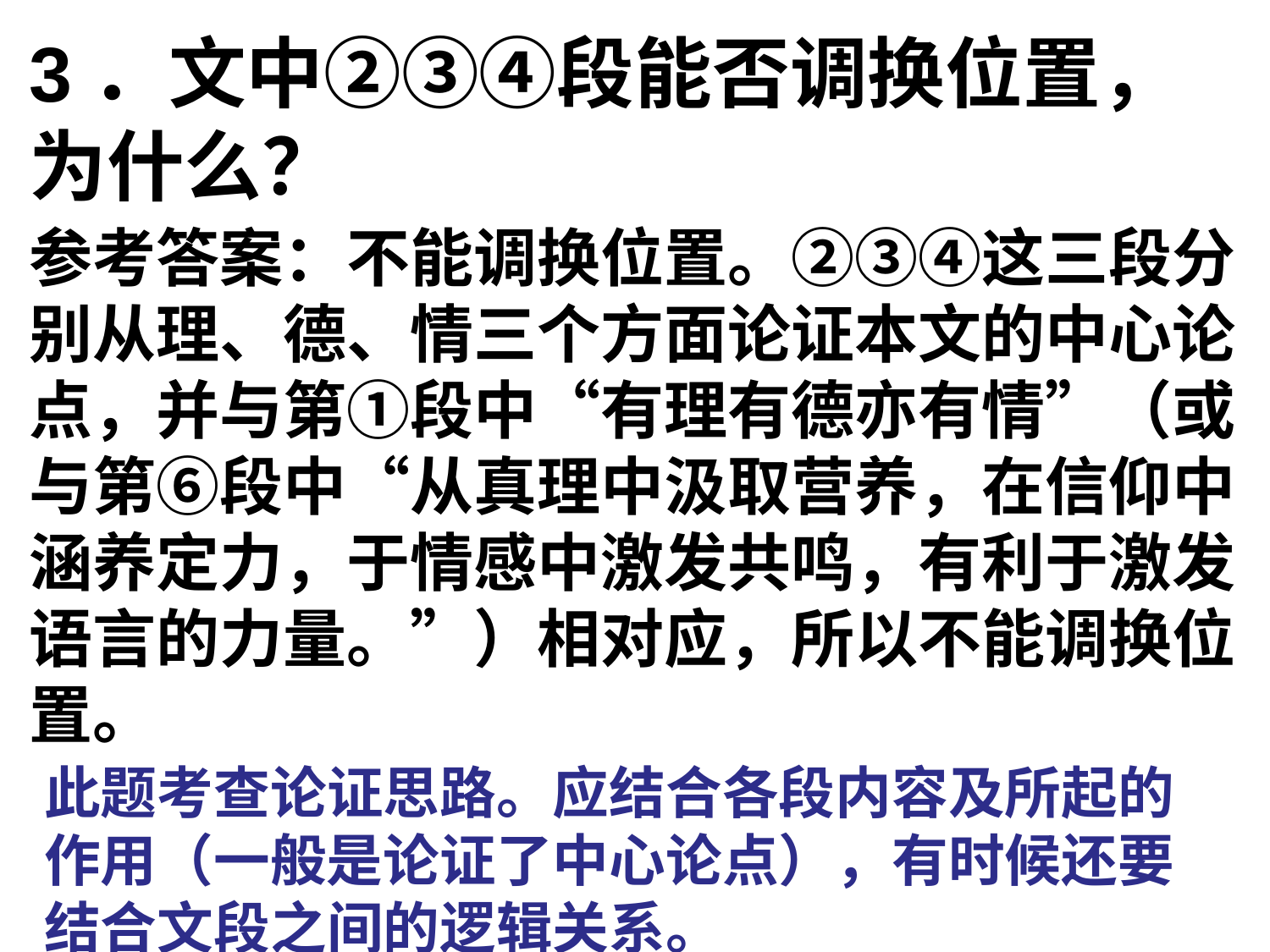

# 3．文中②③④段能否调换位置，为什么？
参考答案：不能调换位置。②③④这三段分别从理、德、情三个方面论证本文的中心论点，并与第①段中“有理有德亦有情”（或与第⑥段中“从真理中汲取营养，在信仰中涵养定力，于情感中激发共鸣，有利于激发语言的力量。”）相对应，所以不能调换位置。
此题考查论证思路。应结合各段内容及所起的作用（一般是论证了中心论点），有时候还要结合文段之间的逻辑关系。